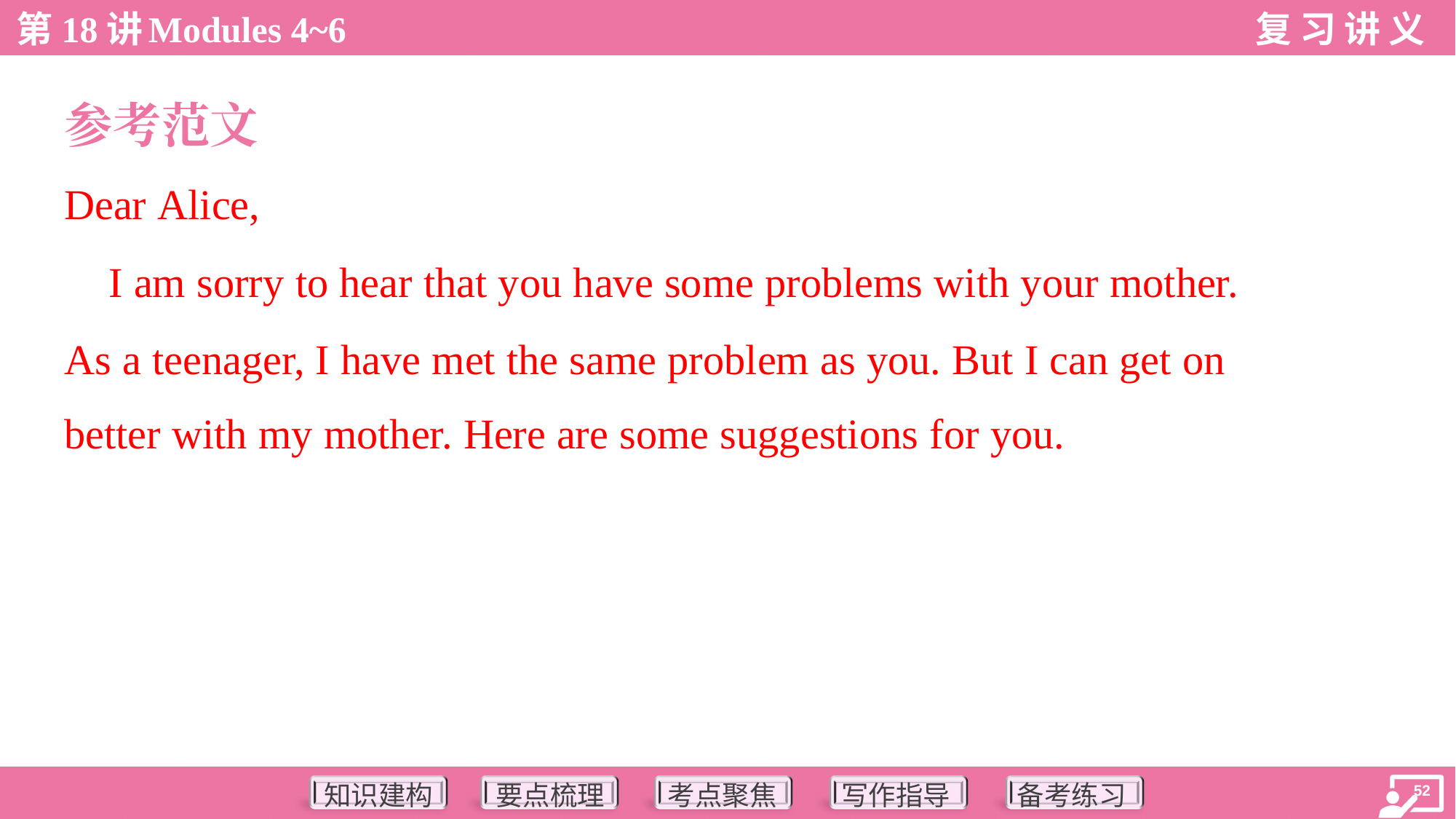

参考范文
Dear Alice,
    I am sorry to hear that you have some problems with your mother.
As a teenager, I have met the same problem as you. But I can get on
better with my mother. Here are some suggestions for you.